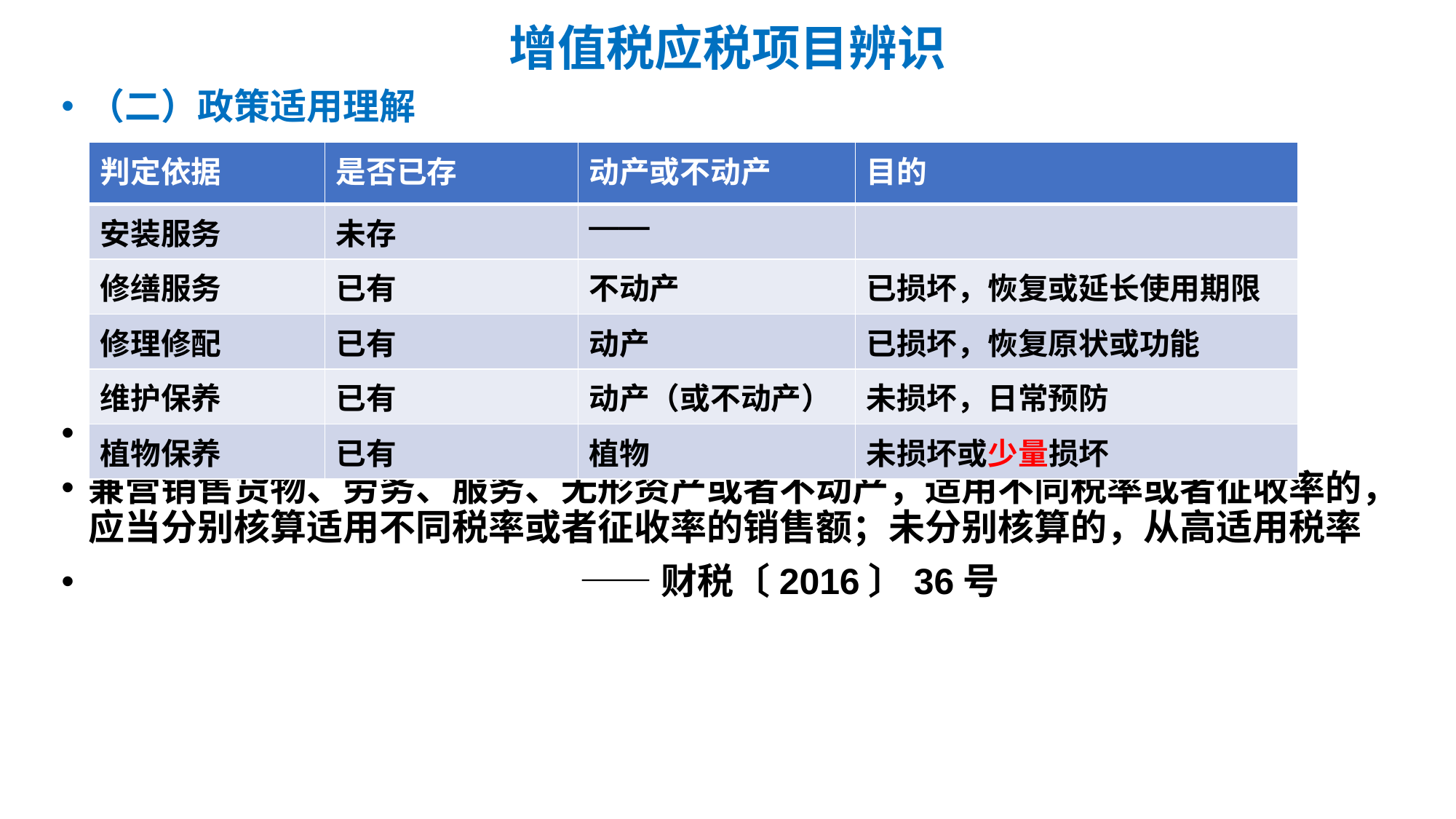

# 增值税应税项目辨识
（二）政策适用理解

3.兼营业务的资料留存和核算对判定具决定意义
兼营销售货物、劳务、服务、无形资产或者不动产，适用不同税率或者征收率的，应当分别核算适用不同税率或者征收率的销售额；未分别核算的，从高适用税率
                                                            ——财税〔2016〕36号

| 判定依据 | 是否已存 | 动产或不动产 | 目的 |
| --- | --- | --- | --- |
| 安装服务 | 未存 | —— |  |
| 修缮服务 | 已有 | 不动产 | 已损坏，恢复或延长使用期限 |
| 修理修配 | 已有 | 动产 | 已损坏，恢复原状或功能 |
| 维护保养 | 已有 | 动产（或不动产） | 未损坏，日常预防 |
| 植物保养 | 已有 | 植物 | 未损坏或少量损坏 |